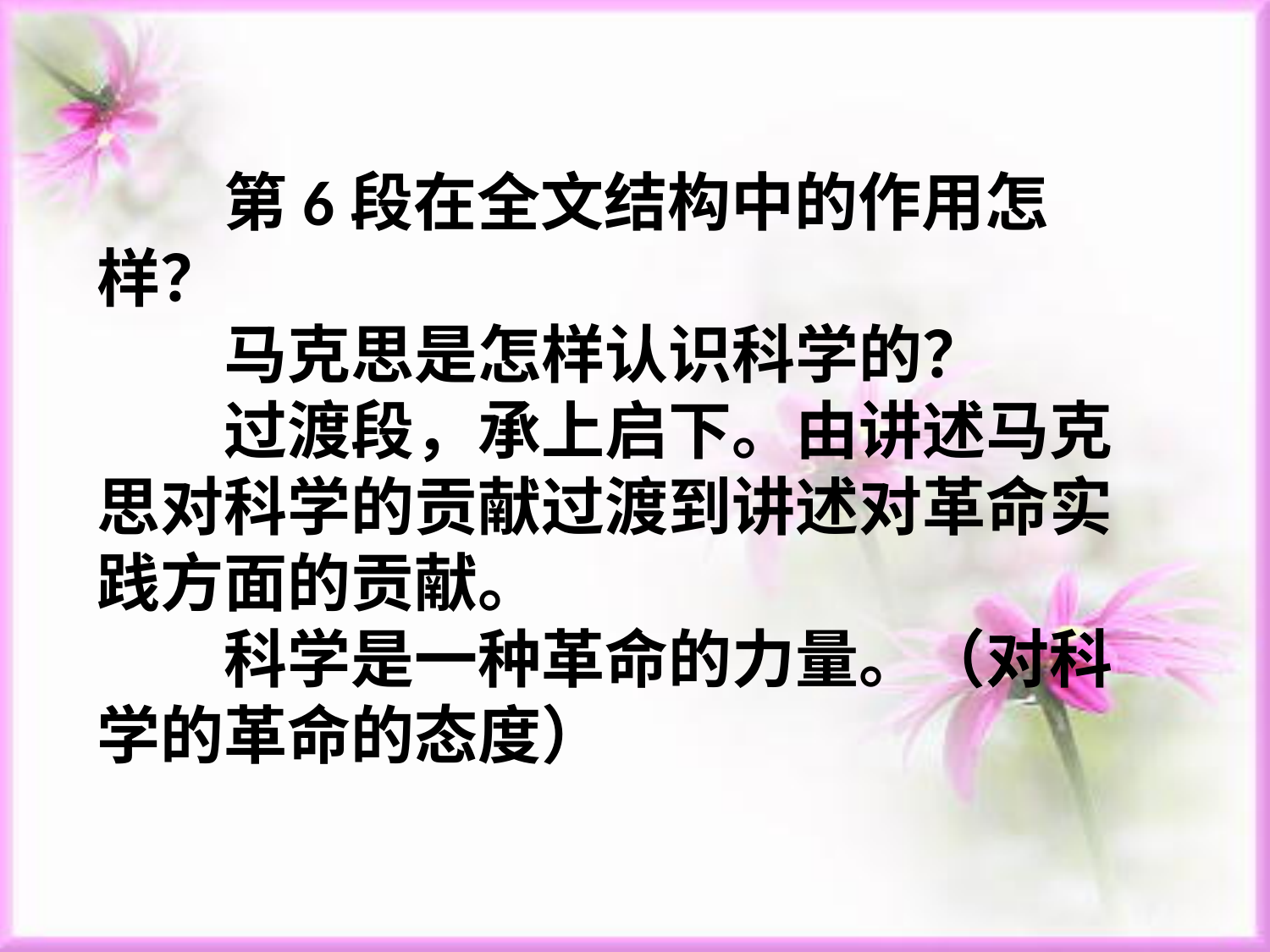

第6段在全文结构中的作用怎样？
　　马克思是怎样认识科学的？
　　过渡段，承上启下。由讲述马克思对科学的贡献过渡到讲述对革命实践方面的贡献。
　　科学是一种革命的力量。（对科学的革命的态度）